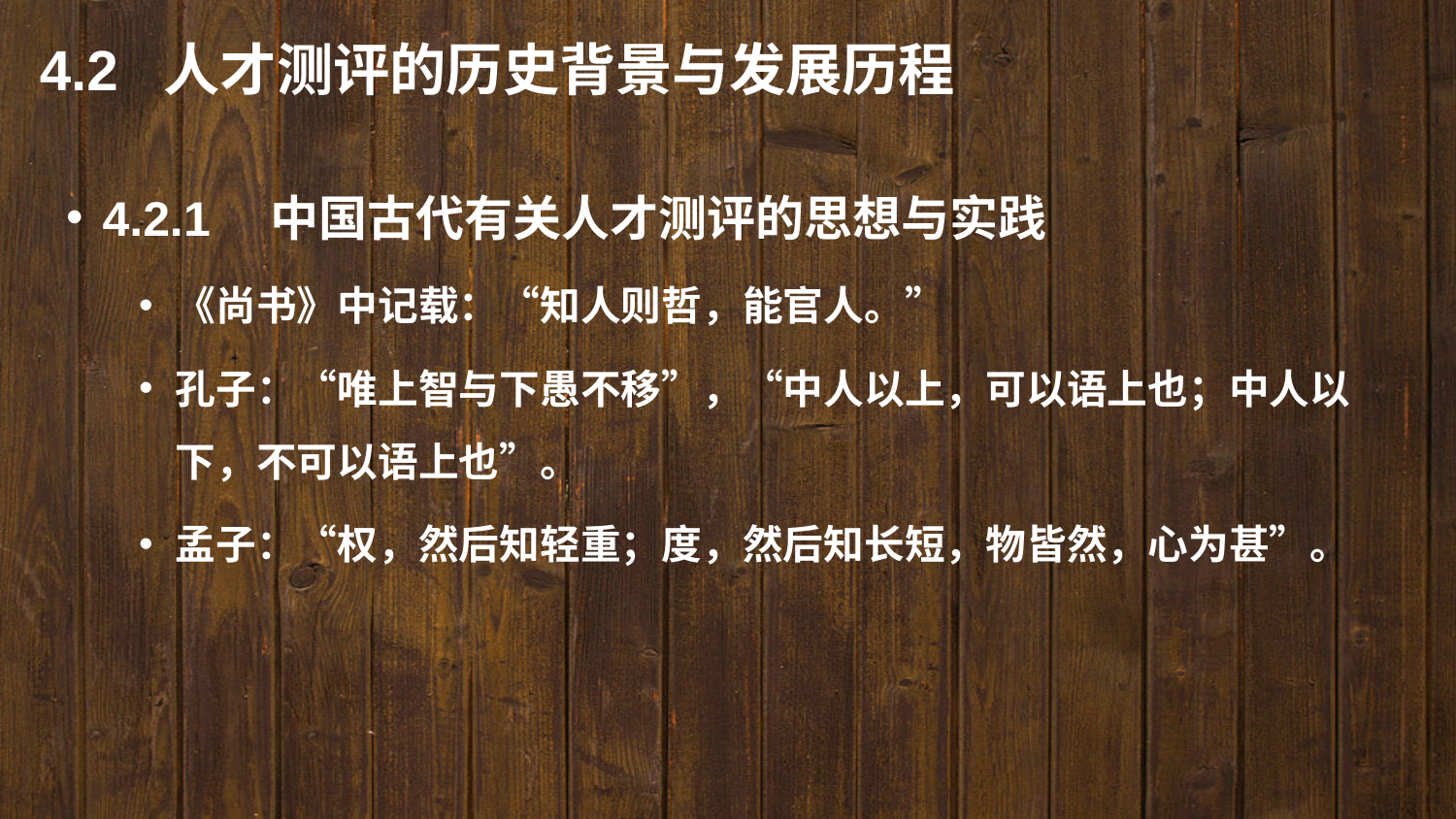

4.2  人才测评的历史背景与发展历程
4.2.1　中国古代有关人才测评的思想与实践
《尚书》中记载：“知人则哲，能官人。”
孔子：“唯上智与下愚不移”，“中人以上，可以语上也；中人以下，不可以语上也”。
孟子：“权，然后知轻重；度，然后知长短，物皆然，心为甚”。